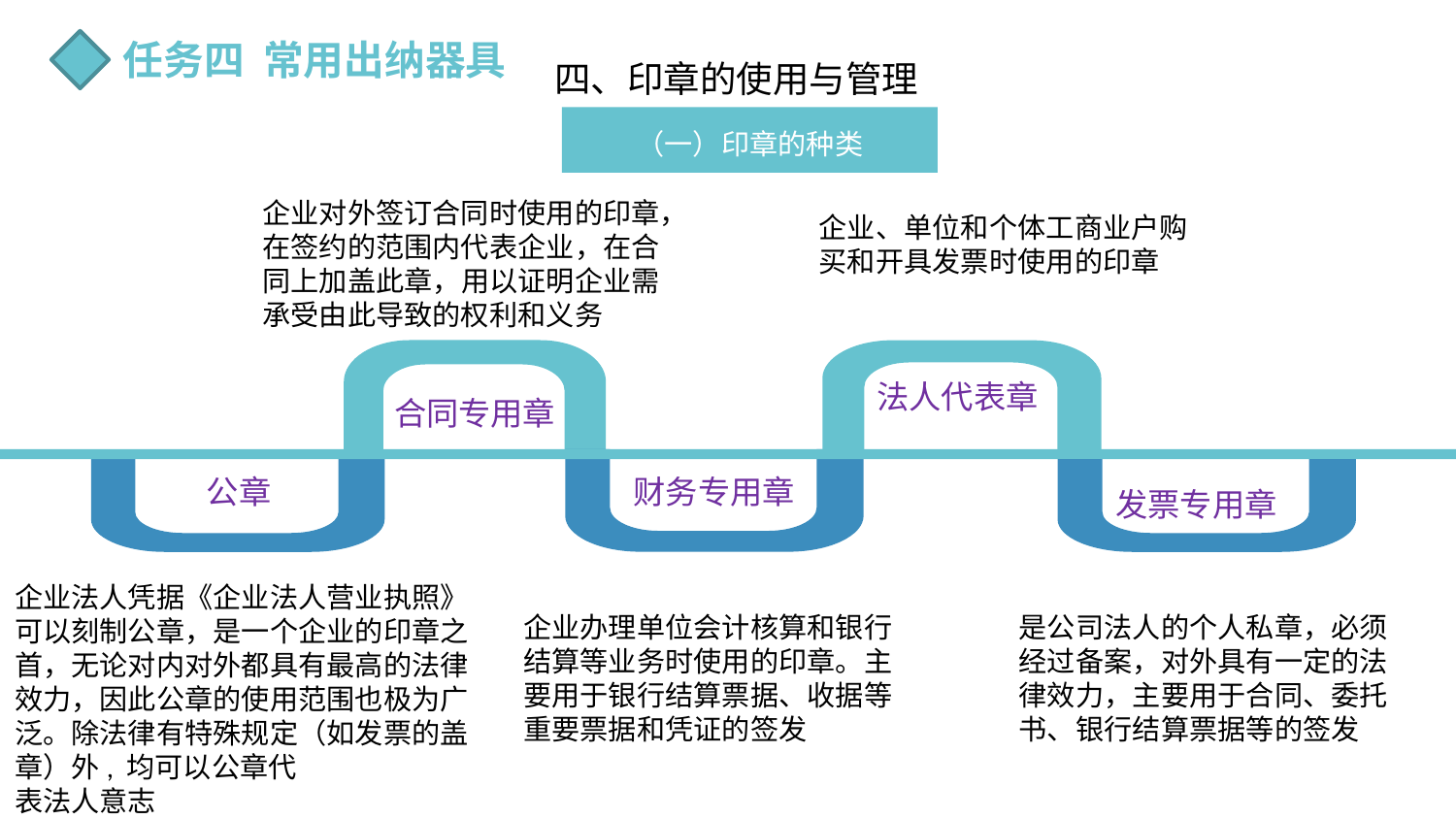

任务四  常用出纳器具

四、印章的使用与管理
（一）印章的种类
企业对外签订合同时使用的印章，在签约的范围内代表企业，在合同上加盖此章，用以证明企业需承受由此导致的权利和义务
企业、单位和个体工商业户购买和开具发票时使用的印章

法人代表章
合同专用章

公章
财务专用章

发票专用章
企业法人凭据《企业法人营业执照》可以刻制公章，是一个企业的印章之首，无论对内对外都具有最高的法律效力，因此公章的使用范围也极为广泛。除法律有特殊规定（如发票的盖章）外, 均可以公章代
表法人意志
企业办理单位会计核算和银行结算等业务时使用的印章。主要用于银行结算票据、收据等重要票据和凭证的签发
是公司法人的个人私章，必须经过备案，对外具有一定的法律效力，主要用于合同、委托书、银行结算票据等的签发